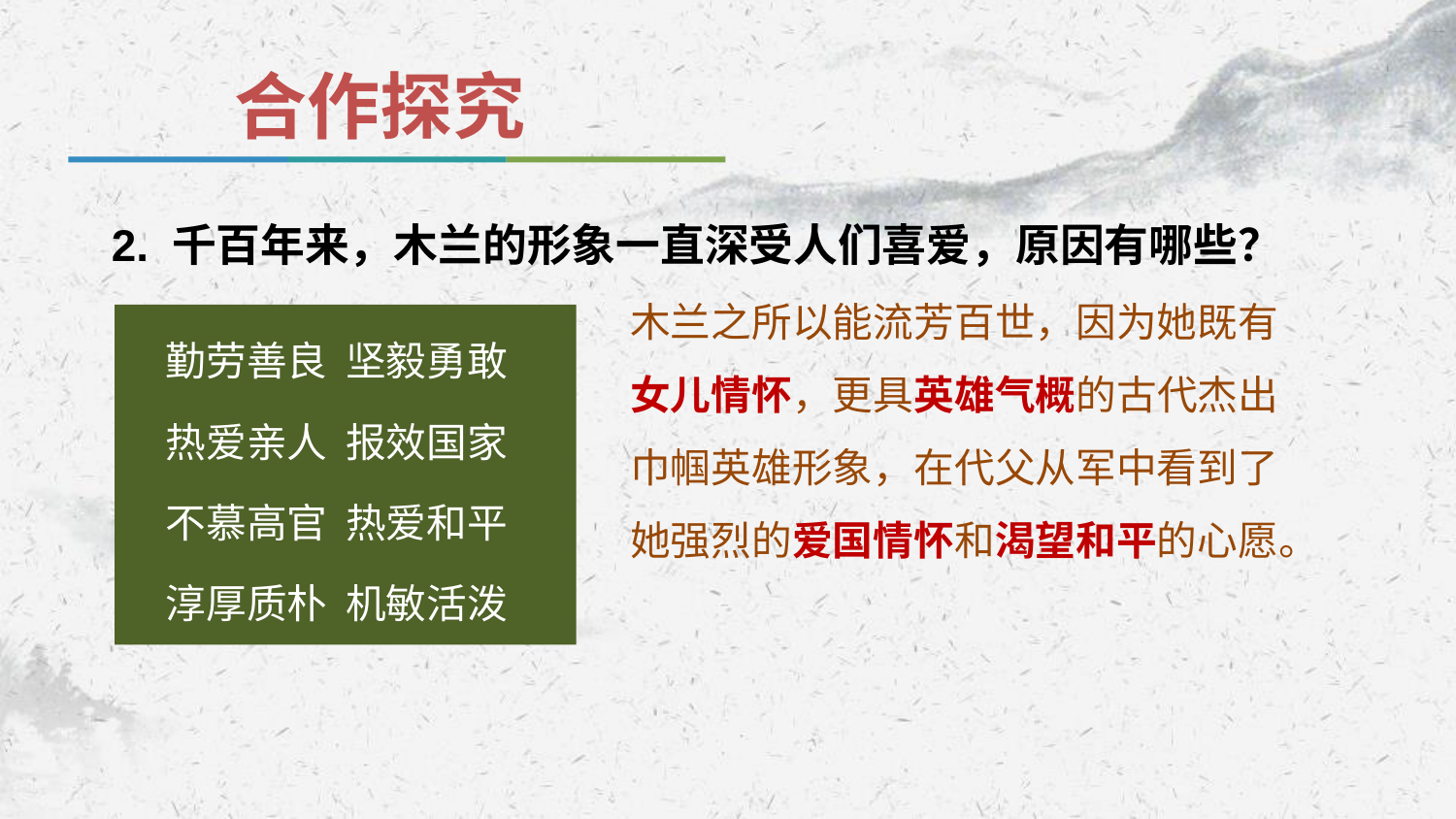

合作探究

2. 千百年来，木兰的形象一直深受人们喜爱，原因有哪些？
木兰之所以能流芳百世，因为她既有女儿情怀，更具英雄气概的古代杰出巾帼英雄形象，在代父从军中看到了她强烈的爱国情怀和渴望和平的心愿。
   勤劳善良  坚毅勇敢
   热爱亲人  报效国家
   不慕高官  热爱和平
   淳厚质朴  机敏活泼